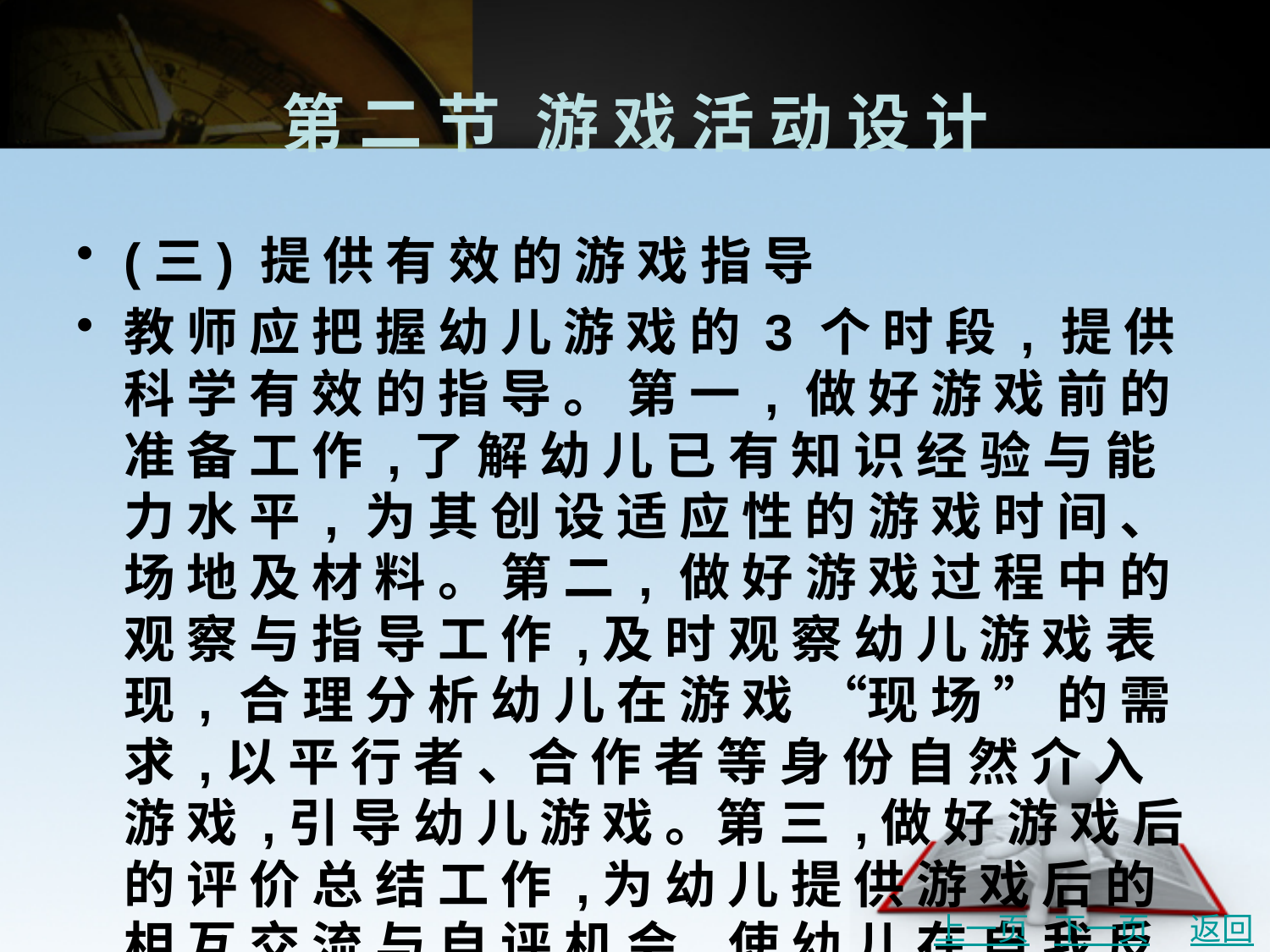

# 第 二 节	游 戏 活 动 设 计
(三) 提 供 有 效 的 游 戏 指 导
教 师 应 把 握 幼 儿 游 戏 的 3 个 时 段 , 提 供 科 学 有 效 的 指 导 。 第 一 , 做 好 游 戏 前 的 准 备 工 作 ,了 解 幼 儿 已 有 知 识 经 验 与 能 力 水 平 , 为 其 创 设 适 应 性 的 游 戏 时 间 、 场 地 及 材 料 。 第 二 , 做 好 游 戏 过 程 中 的 观 察 与 指 导 工 作 ,及 时 观 察 幼 儿 游 戏 表 现 , 合 理 分 析 幼 儿 在 游 戏  “现 场 ” 的 需 求 ,以 平 行 者 、合 作 者 等 身 份 自 然 介 入 游 戏 ,引 导 幼 儿 游 戏 。第 三 ,做 好 游 戏 后 的 评 价 总 结 工 作 ,为 幼 儿 提 供 游 戏 后 的 相 互 交 流 与 自 评 机 会 ,使 幼 儿 在 自 我 反 思 与 同 伴 经 验 中 获 得 自 我 提 升 。

上一页
下一页
返回